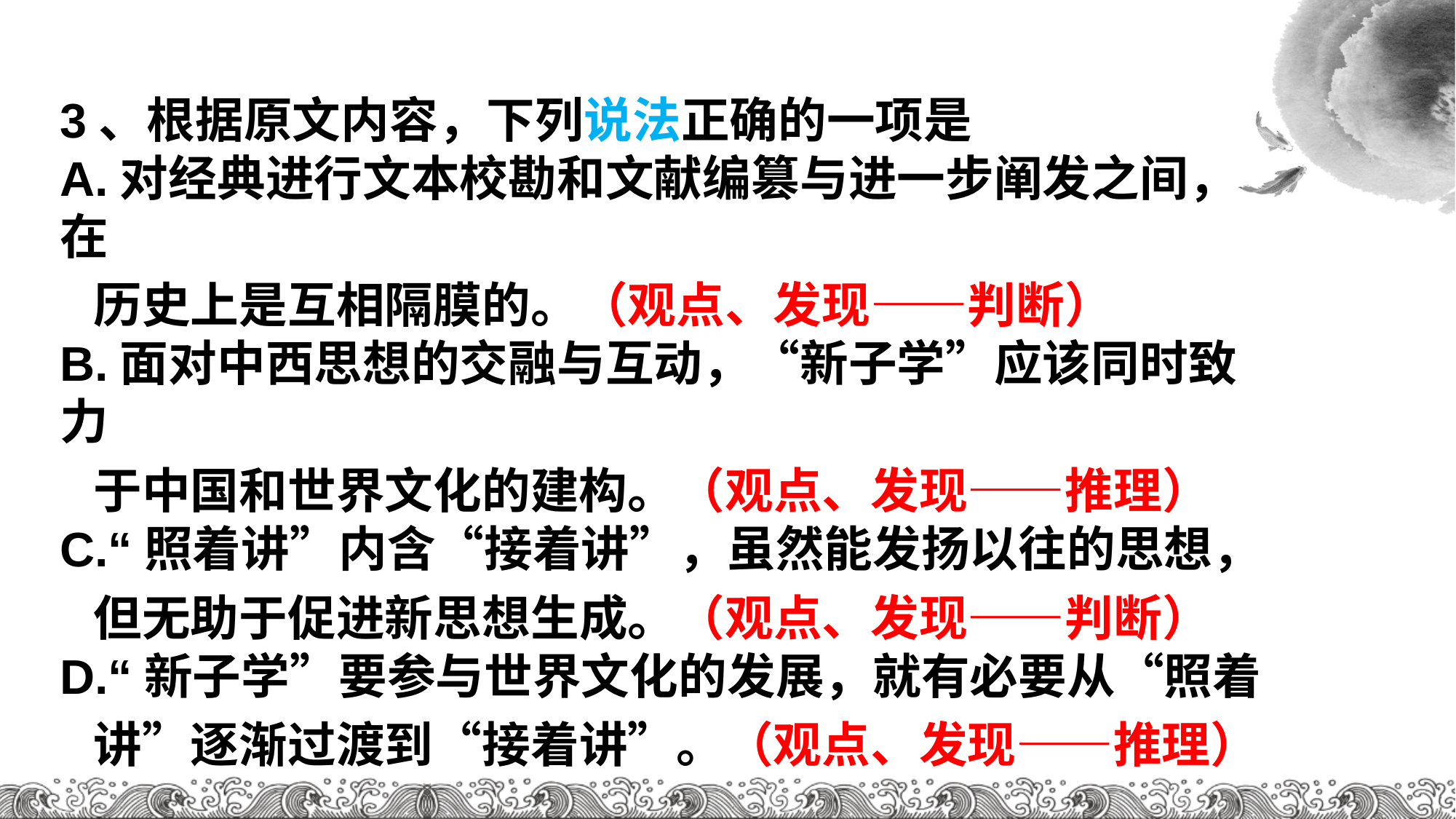

3、根据原文内容，下列说法正确的一项是
A.对经典进行文本校勘和文献编篡与进一步阐发之间，在
  历史上是互相隔膜的。（观点、发现——判断）
B.面对中西思想的交融与互动，“新子学”应该同时致力
  于中国和世界文化的建构。（观点、发现——推理）
C.“照着讲”内含“接着讲”，虽然能发扬以往的思想，
  但无助于促进新思想生成。（观点、发现——判断）
D.“新子学”要参与世界文化的发展，就有必要从“照着
  讲”逐渐过渡到“接着讲”。（观点、发现——推理）